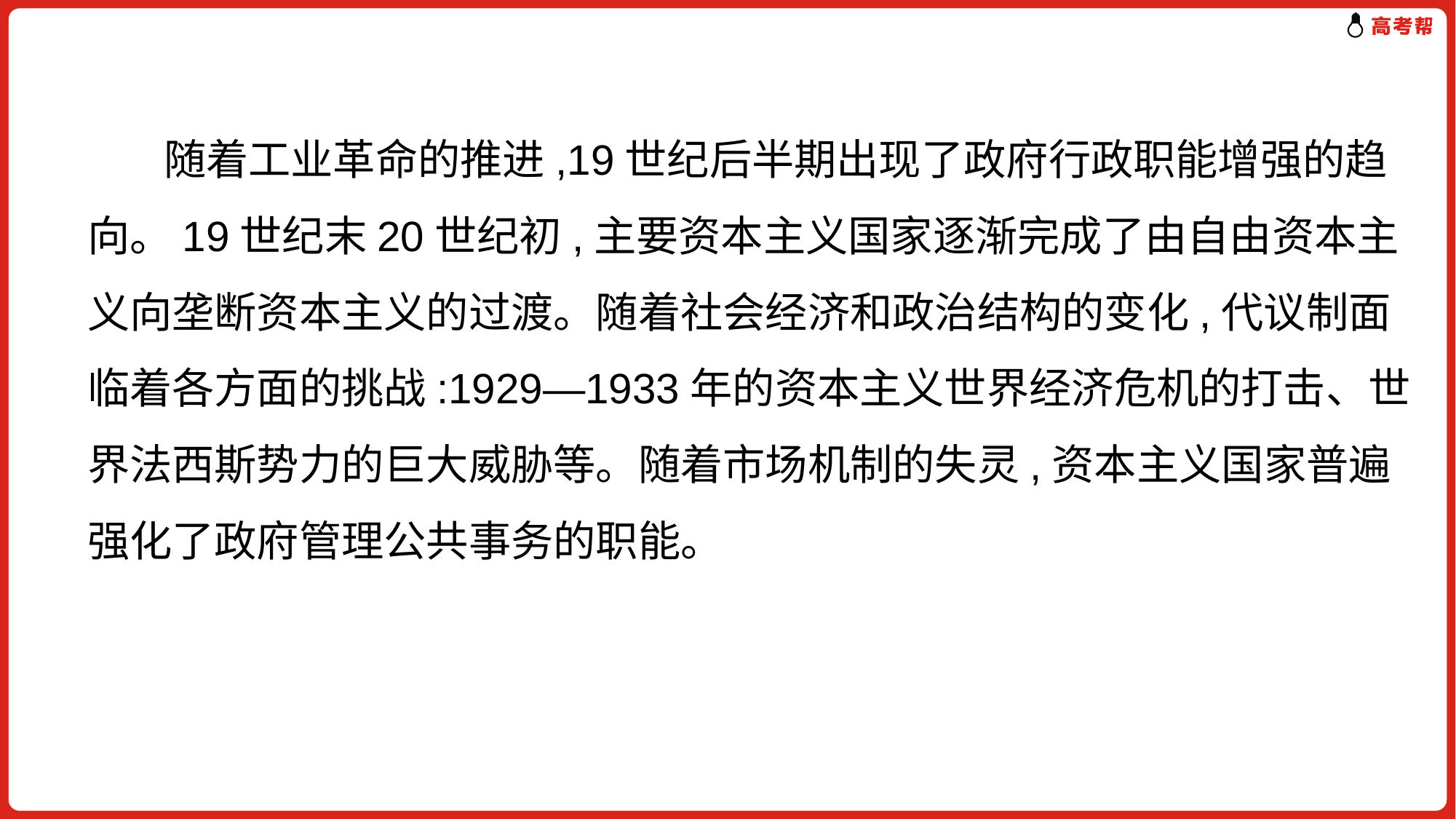

随着工业革命的推进,19世纪后半期出现了政府行政职能增强的趋向。19世纪末20世纪初,主要资本主义国家逐渐完成了由自由资本主义向垄断资本主义的过渡。随着社会经济和政治结构的变化,代议制面临着各方面的挑战:1929—1933年的资本主义世界经济危机的打击、世界法西斯势力的巨大威胁等。随着市场机制的失灵,资本主义国家普遍强化了政府管理公共事务的职能。